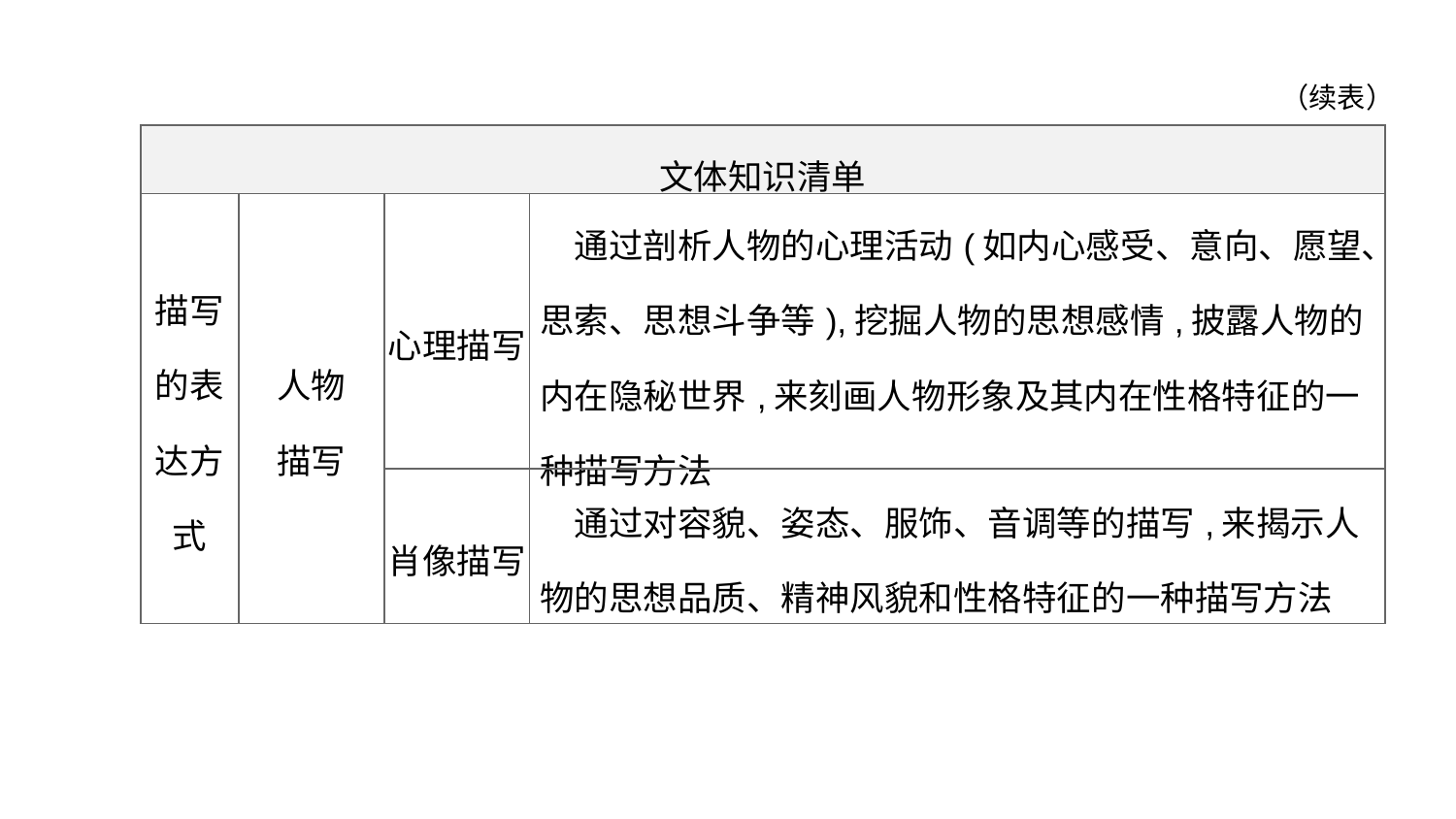

（续表）
| 文体知识清单 |  |  |  |
| --- | --- | --- | --- |
| 描写的表达方式 | 人物 描写 | 心理描写 | 通过剖析人物的心理活动(如内心感受、意向、愿望、思索、思想斗争等),挖掘人物的思想感情,披露人物的内在隐秘世界,来刻画人物形象及其内在性格特征的一种描写方法 |
|  |  | 肖像描写 | 通过对容貌、姿态、服饰、音调等的描写,来揭示人物的思想品质、精神风貌和性格特征的一种描写方法 |